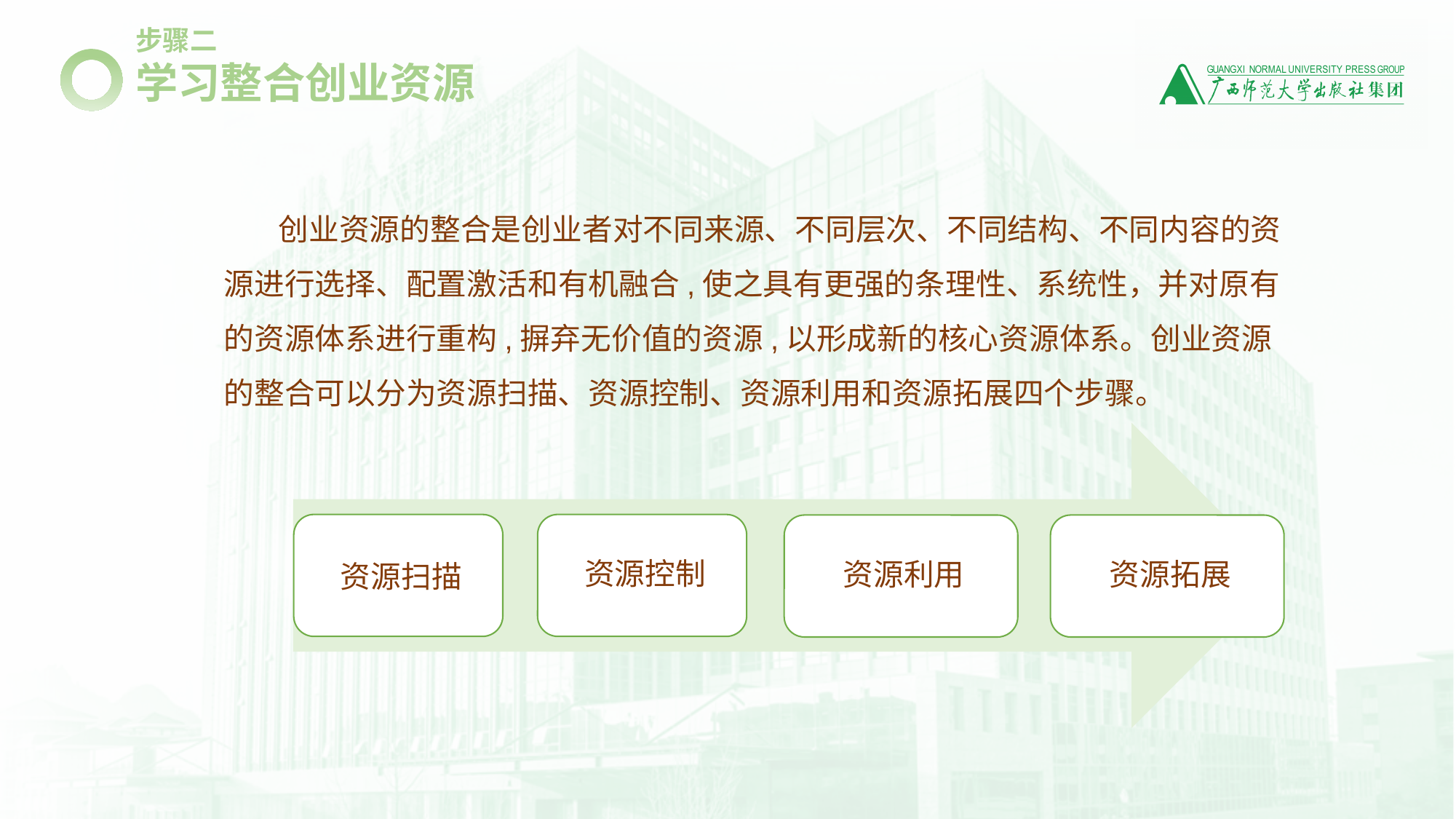

步骤二
学习整合创业资源

创业资源的整合是创业者对不同来源、不同层次、不同结构、不同内容的资源进行选择、配置激活和有机融合,使之具有更强的条理性、系统性，并对原有的资源体系进行重构,摒弃无价值的资源,以形成新的核心资源体系。创业资源的整合可以分为资源扫描、资源控制、资源利用和资源拓展四个步骤。
资源扫描
资源控制
资源利用
资源拓展